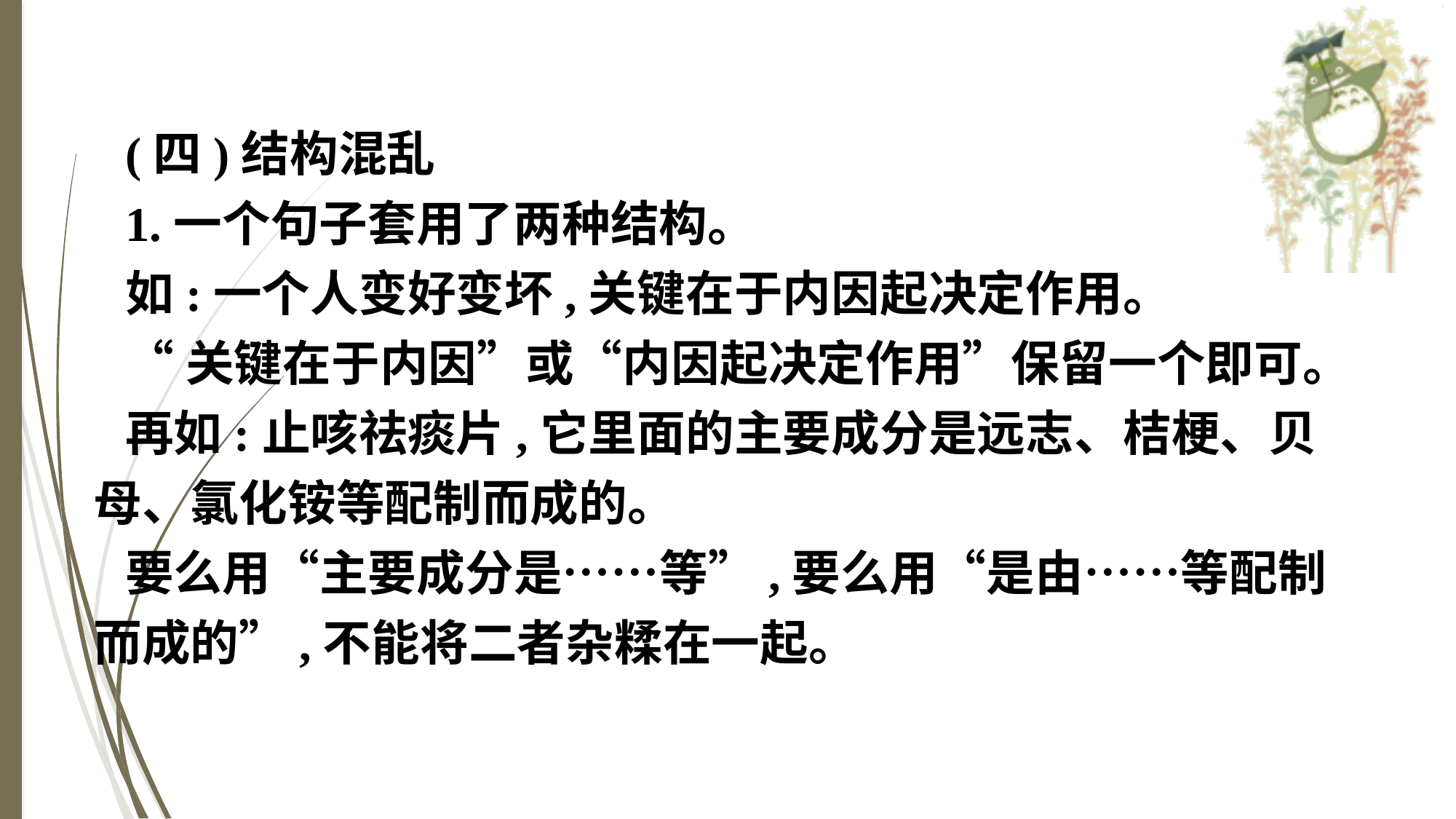

(四)结构混乱
1.一个句子套用了两种结构。
如:一个人变好变坏,关键在于内因起决定作用。
“关键在于内因”或“内因起决定作用”保留一个即可。
再如:止咳祛痰片,它里面的主要成分是远志、桔梗、贝母、氯化铵等配制而成的。
要么用“主要成分是……等”,要么用“是由……等配制而成的”,不能将二者杂糅在一起。